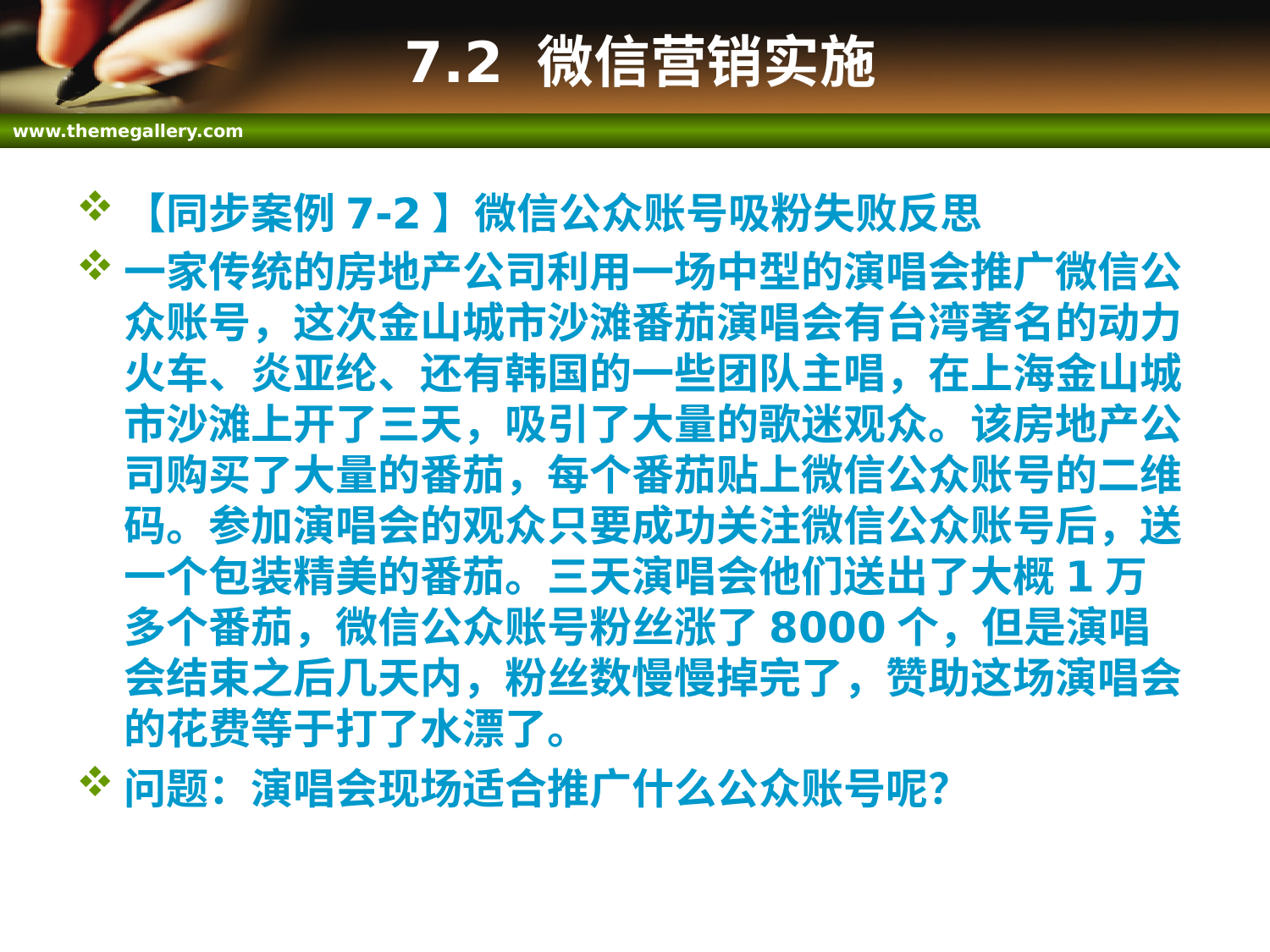

# 7.2 微信营销实施
【同步案例7-2】微信公众账号吸粉失败反思
一家传统的房地产公司利用一场中型的演唱会推广微信公众账号，这次金山城市沙滩番茄演唱会有台湾著名的动力火车、炎亚纶、还有韩国的一些团队主唱，在上海金山城市沙滩上开了三天，吸引了大量的歌迷观众。该房地产公司购买了大量的番茄，每个番茄贴上微信公众账号的二维码。参加演唱会的观众只要成功关注微信公众账号后，送一个包装精美的番茄。三天演唱会他们送出了大概1万多个番茄，微信公众账号粉丝涨了8000个，但是演唱会结束之后几天内，粉丝数慢慢掉完了，赞助这场演唱会的花费等于打了水漂了。
问题：演唱会现场适合推广什么公众账号呢？